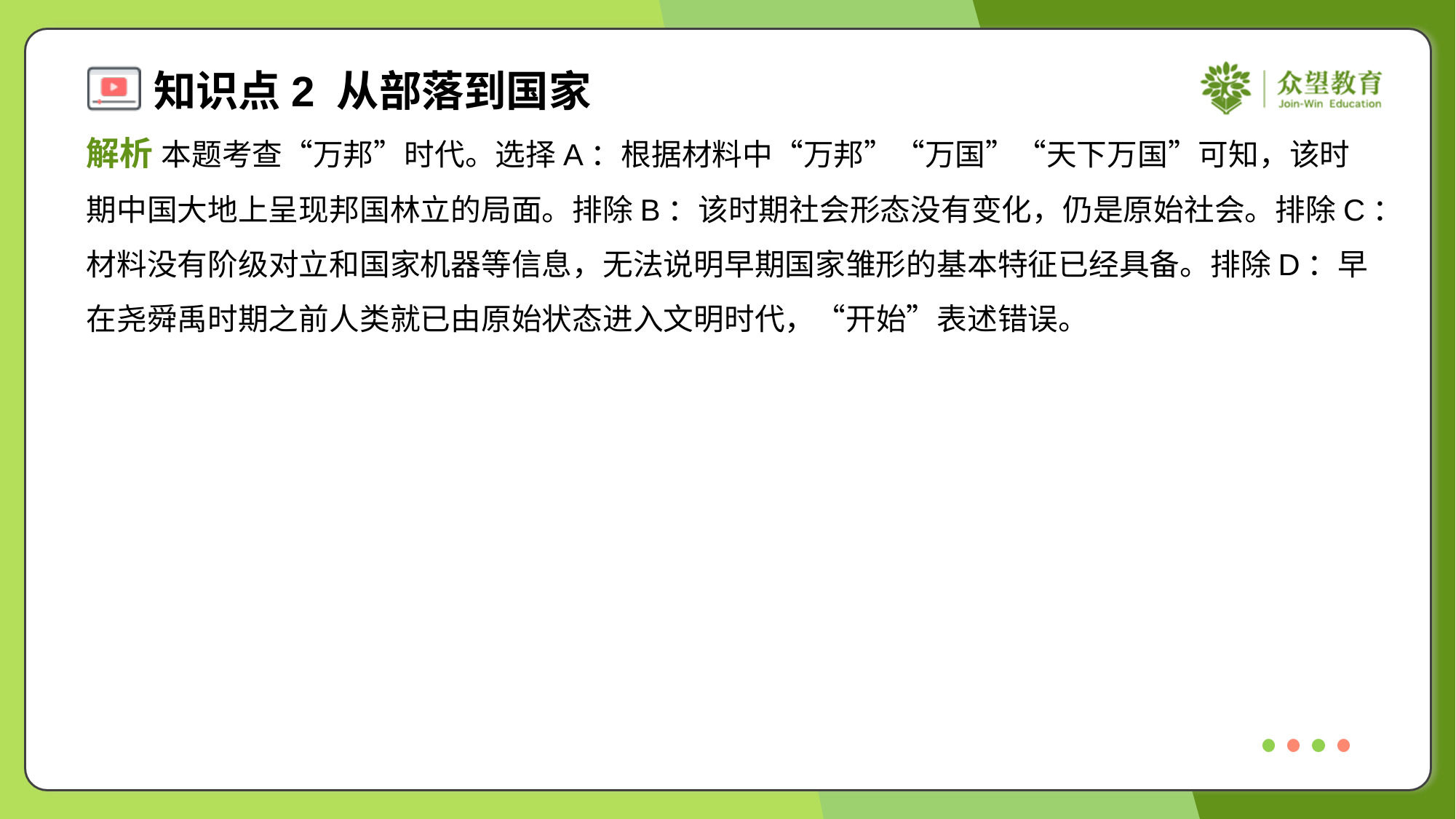

解析 本题考查“万邦”时代。选择A：根据材料中“万邦”“万国”“天下万国”可知，该时
期中国大地上呈现邦国林立的局面。排除B：该时期社会形态没有变化，仍是原始社会。排除C：
材料没有阶级对立和国家机器等信息，无法说明早期国家雏形的基本特征已经具备。排除D：早
在尧舜禹时期之前人类就已由原始状态进入文明时代，“开始”表述错误。